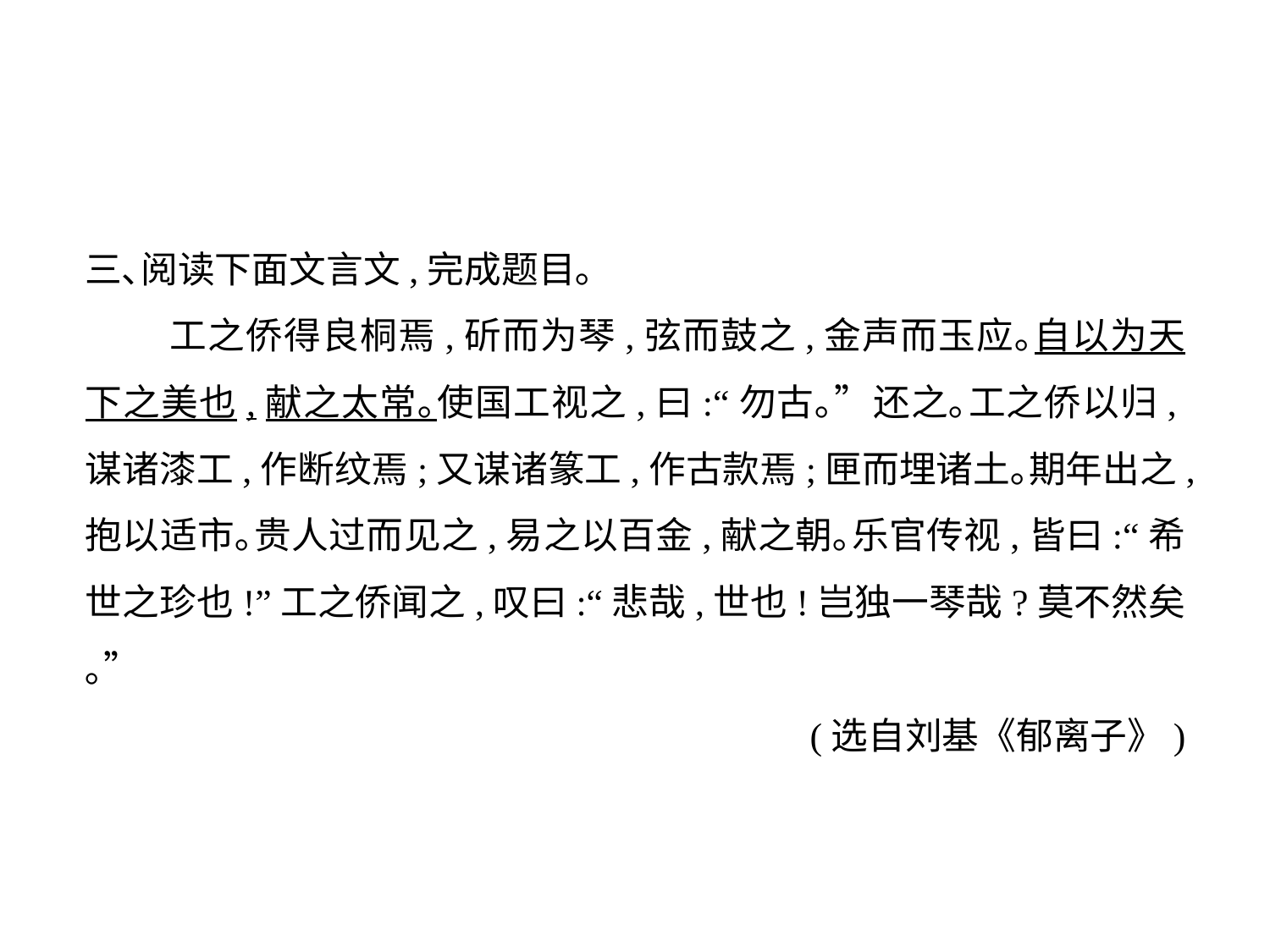

三､阅读下面文言文,完成题目｡
        工之侨得良桐焉,斫而为琴,弦而鼓之,金声而玉应｡自以为天下之美也,献之太常｡使国工视之,曰:“勿古｡”还之｡工之侨以归,谋诸漆工,作断纹焉;又谋诸篆工,作古款焉;匣而埋诸土｡期年出之,抱以适市｡贵人过而见之,易之以百金,献之朝｡乐官传视,皆曰:“希世之珍也!”工之侨闻之,叹曰:“悲哉,世也!岂独一琴哉?莫不然矣｡”
(选自刘基《郁离子》)